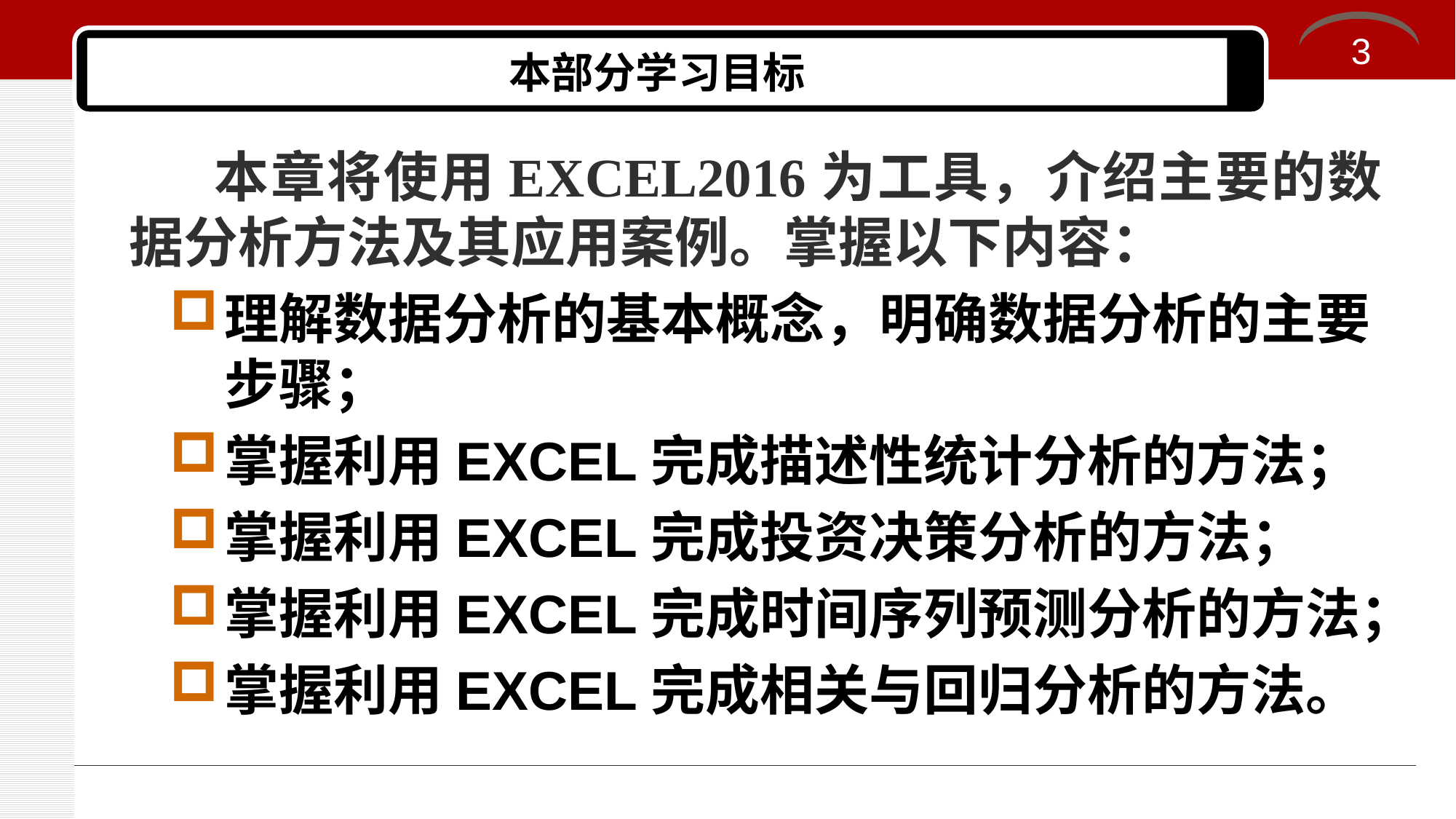

3
# 本部分学习目标
本章将使用EXCEL2016为工具，介绍主要的数据分析方法及其应用案例。掌握以下内容：
理解数据分析的基本概念，明确数据分析的主要步骤；
掌握利用EXCEL完成描述性统计分析的方法；
掌握利用EXCEL完成投资决策分析的方法；
掌握利用EXCEL完成时间序列预测分析的方法；
掌握利用EXCEL完成相关与回归分析的方法。